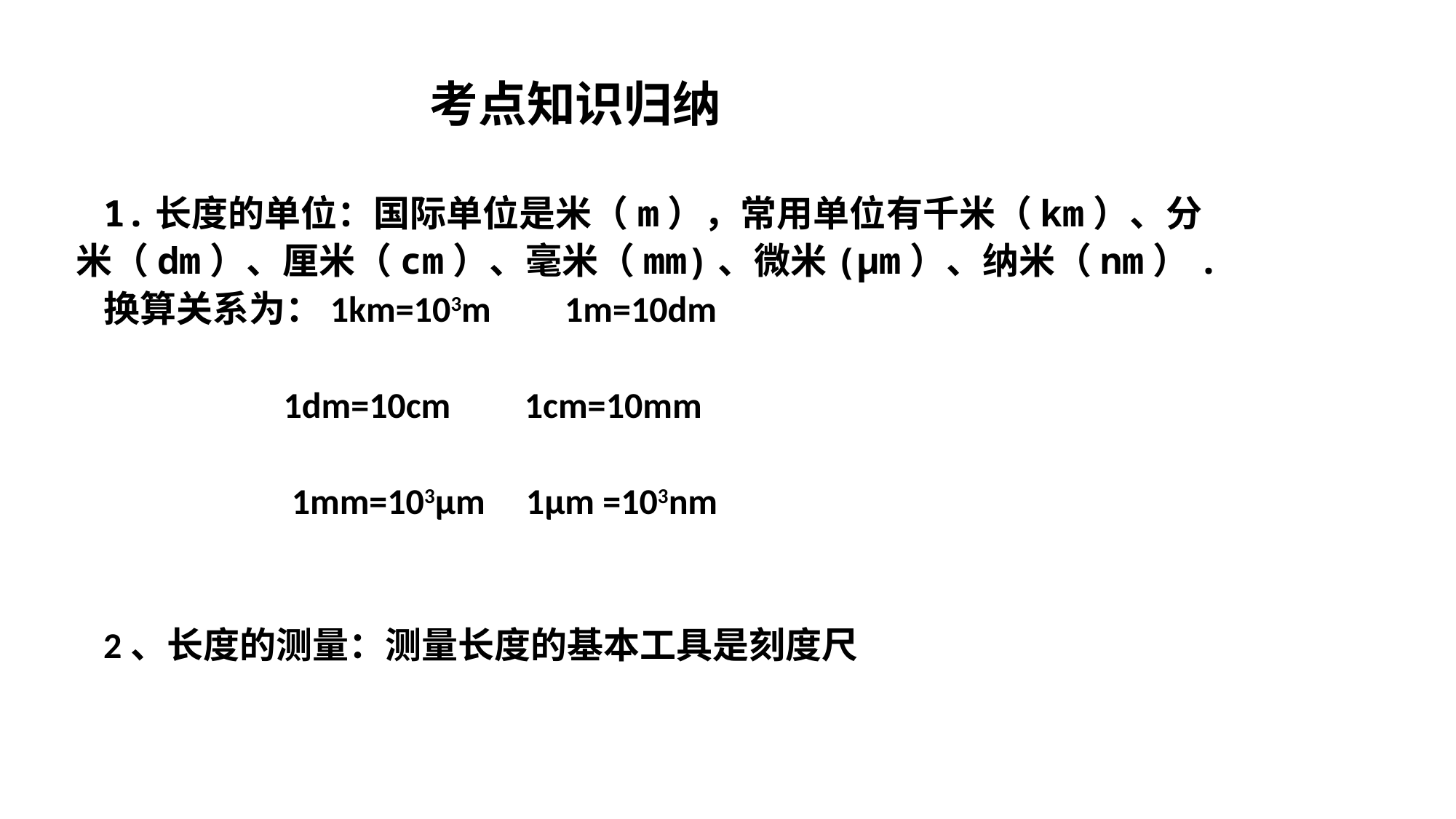

考点知识归纳
1.长度的单位：国际单位是米（m），常用单位有千米（km）、分米（dm）、厘米（cm）、毫米（mm)、微米(μm）、纳米（nm）.
换算关系为：1km=103m         1m=10dm

                      1dm=10cm         1cm=10mm

                       1mm=103μm     1μm =103nm

2、长度的测量：测量长度的基本工具是刻度尺